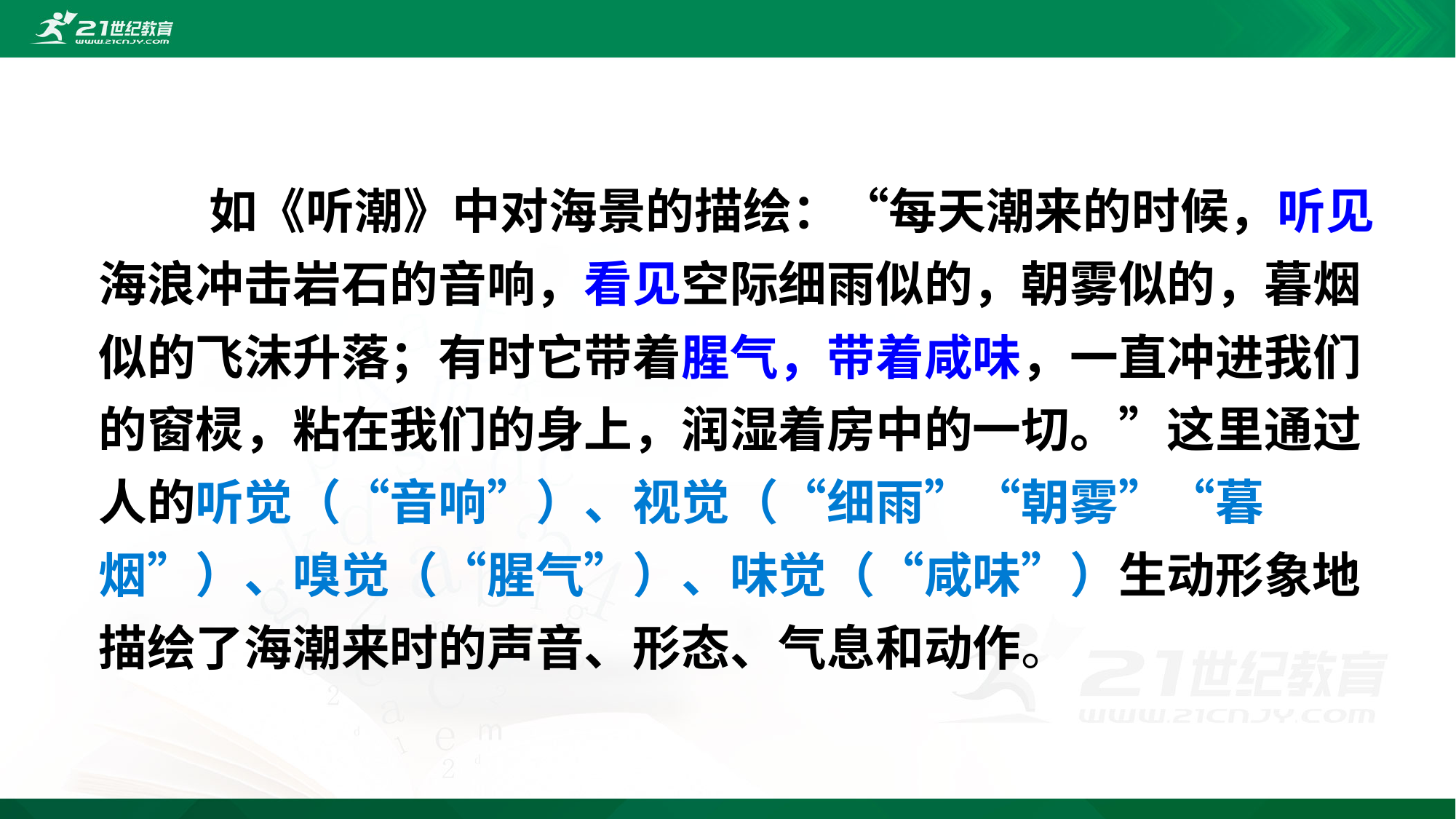

如《听潮》中对海景的描绘：“每天潮来的时候，听见海浪冲击岩石的音响，看见空际细雨似的，朝雾似的，暮烟似的飞沫升落；有时它带着腥气，带着咸味，一直冲进我们的窗棂，粘在我们的身上，润湿着房中的一切。”这里通过人的听觉（“音响”）、视觉（“细雨”“朝雾”“暮烟”）、嗅觉（“腥气”）、味觉（“咸味”）生动形象地描绘了海潮来时的声音、形态、气息和动作。